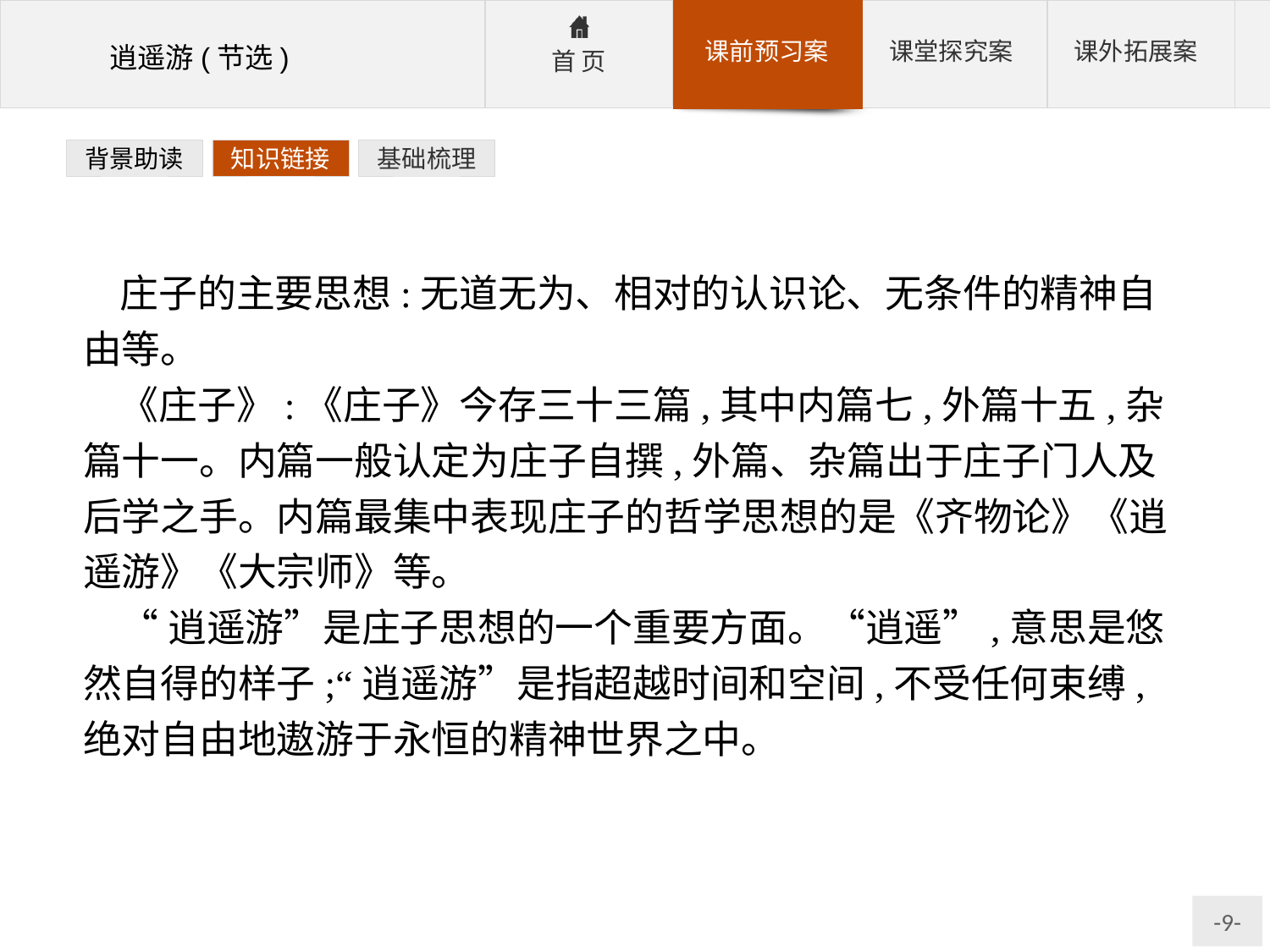

背景助读
知识链接
基础梳理
庄子的主要思想:无道无为、相对的认识论、无条件的精神自由等。
《庄子》:《庄子》今存三十三篇,其中内篇七,外篇十五,杂篇十一。内篇一般认定为庄子自撰,外篇、杂篇出于庄子门人及后学之手。内篇最集中表现庄子的哲学思想的是《齐物论》《逍遥游》《大宗师》等。
“逍遥游”是庄子思想的一个重要方面。“逍遥”,意思是悠然自得的样子;“逍遥游”是指超越时间和空间,不受任何束缚,绝对自由地遨游于永恒的精神世界之中。